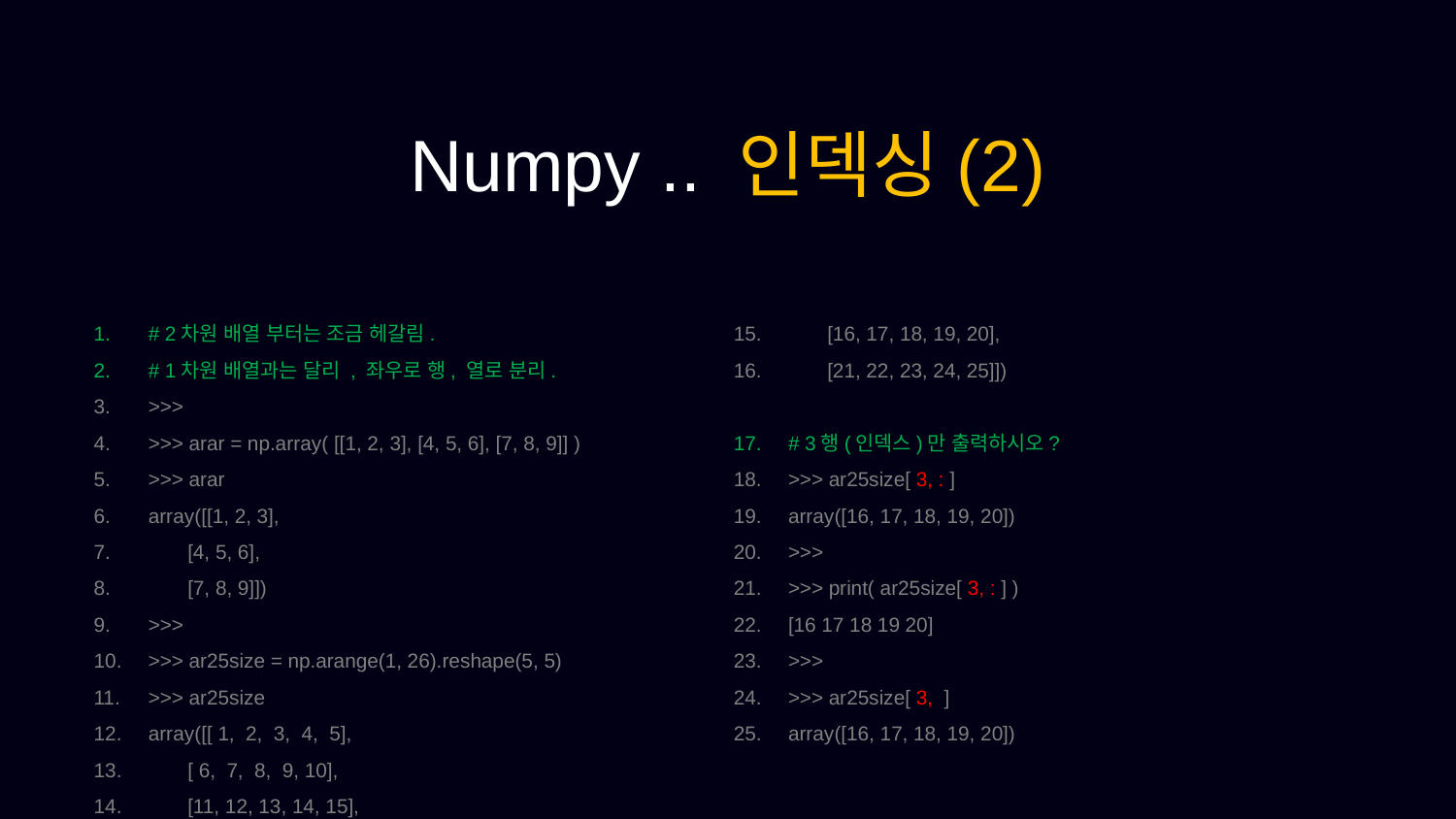

Numpy .. 인덱싱(2)
# 2차원 배열 부터는 조금 헤갈림.
# 1차원 배열과는 달리 , 좌우로 행, 열로 분리.
>>>
>>> arar = np.array( [[1, 2, 3], [4, 5, 6], [7, 8, 9]] )
>>> arar
array([[1, 2, 3],
       [4, 5, 6],
       [7, 8, 9]])
>>>
>>> ar25size = np.arange(1, 26).reshape(5, 5)
>>> ar25size
array([[ 1,  2,  3,  4,  5],
       [ 6,  7,  8,  9, 10],
       [11, 12, 13, 14, 15],
       [16, 17, 18, 19, 20],
       [21, 22, 23, 24, 25]])

# 3행(인덱스)만 출력하시오?
>>> ar25size[ 3, : ]
array([16, 17, 18, 19, 20])
>>>
>>> print( ar25size[ 3, : ] )
[16 17 18 19 20]
>>>
>>> ar25size[ 3,  ]
array([16, 17, 18, 19, 20])